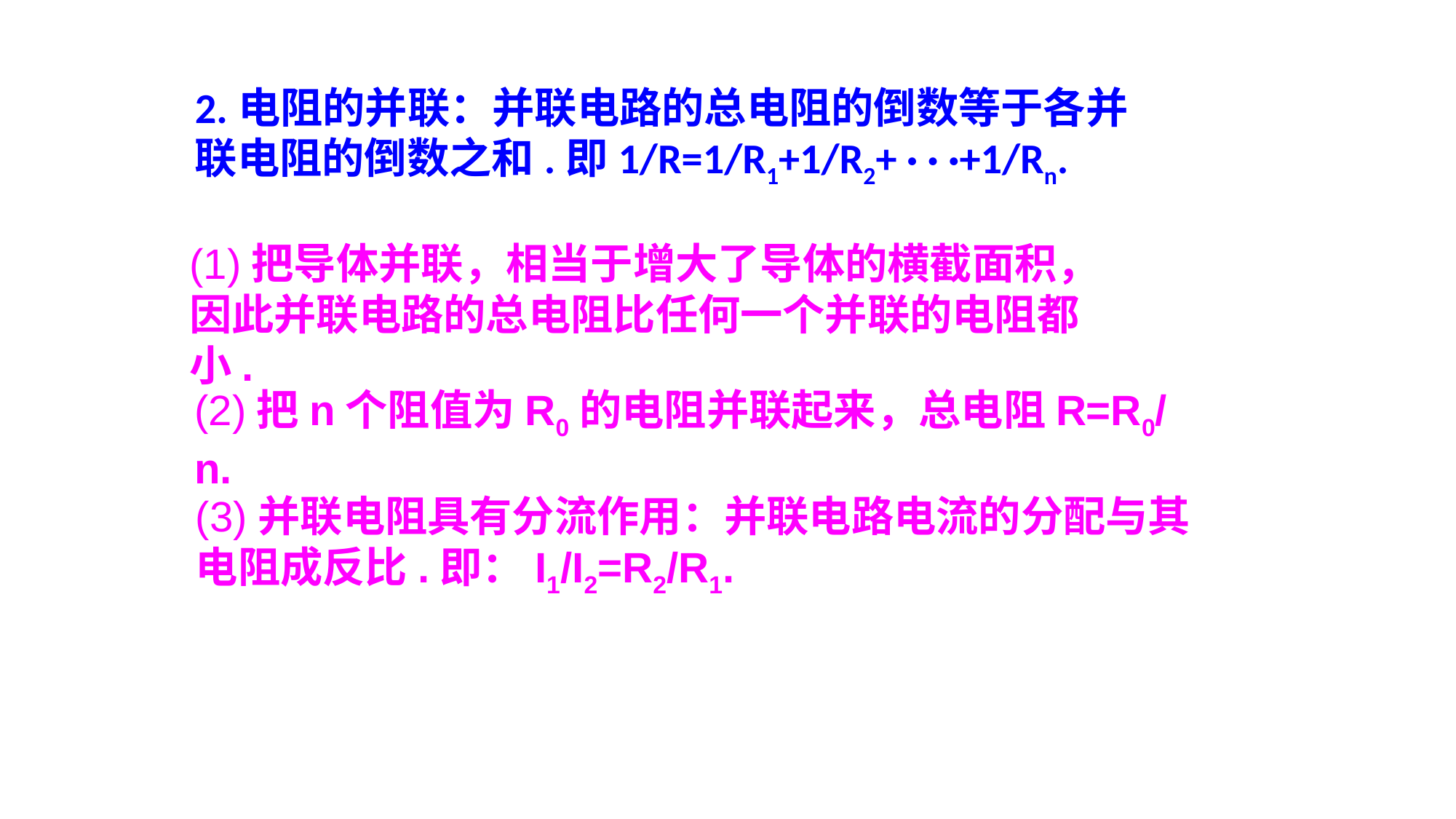

2.电阻的并联：并联电路的总电阻的倒数等于各并联电阻的倒数之和.即1/R=1/R1+1/R2+ · · ·+1/Rn.

(1)把导体并联，相当于增大了导体的横截面积，因此并联电路的总电阻比任何一个并联的电阻都小.
(2)把n个阻值为R0的电阻并联起来，总电阻R=R0/n.
(3)并联电阻具有分流作用：并联电路电流的分配与其电阻成反比.即：I1/I2=R2/R1.